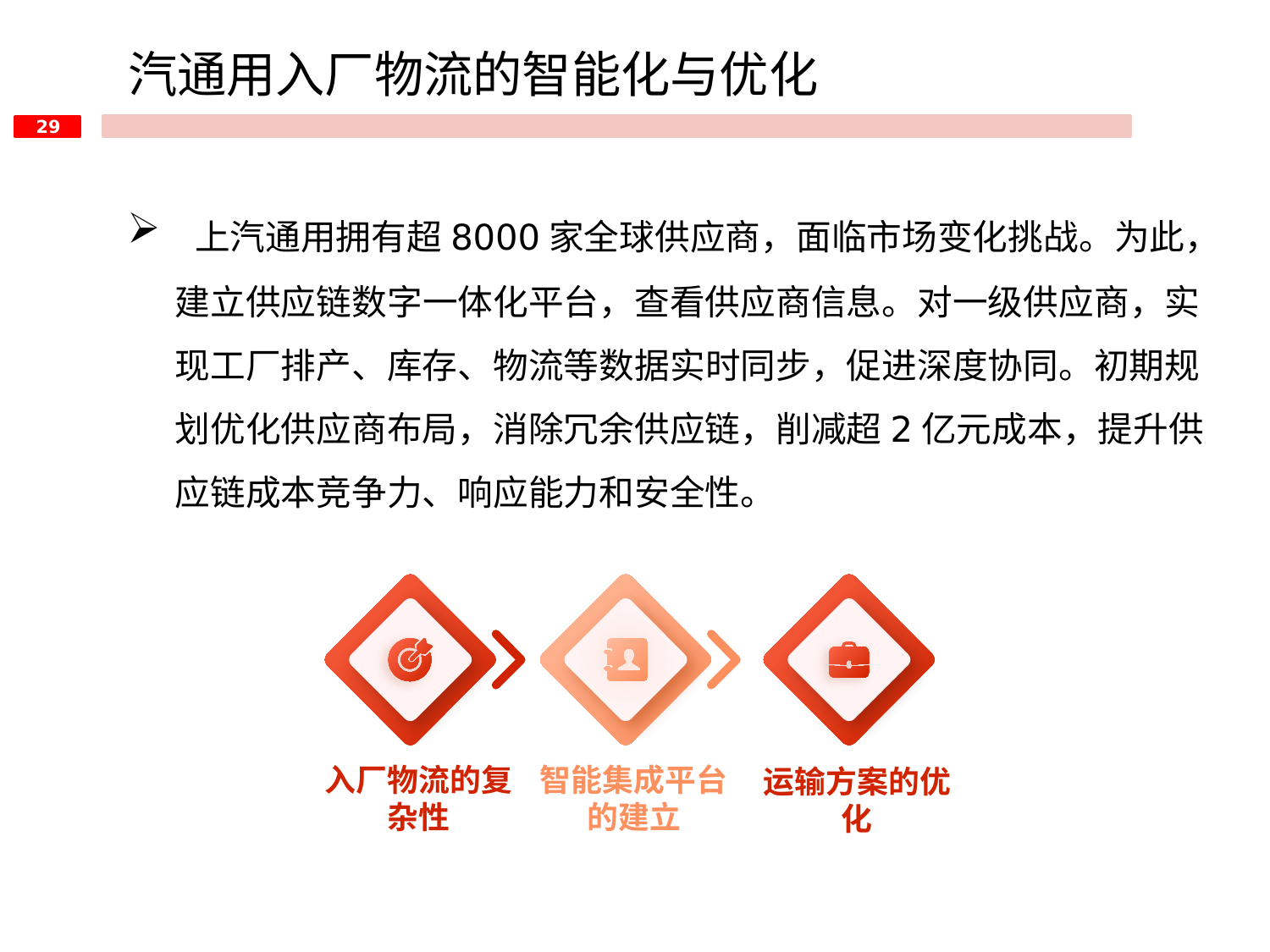

汽通用入厂物流的智能化与优化
29

 上汽通用拥有超8000家全球供应商，面临市场变化挑战。为此，建立供应链数字一体化平台，查看供应商信息。对一级供应商，实现工厂排产、库存、物流等数据实时同步，促进深度协同。初期规划优化供应商布局，消除冗余供应链，削减超2亿元成本，提升供应链成本竞争力、响应能力和安全性。

入厂物流的复杂性
智能集成平台的建立
运输方案的优化